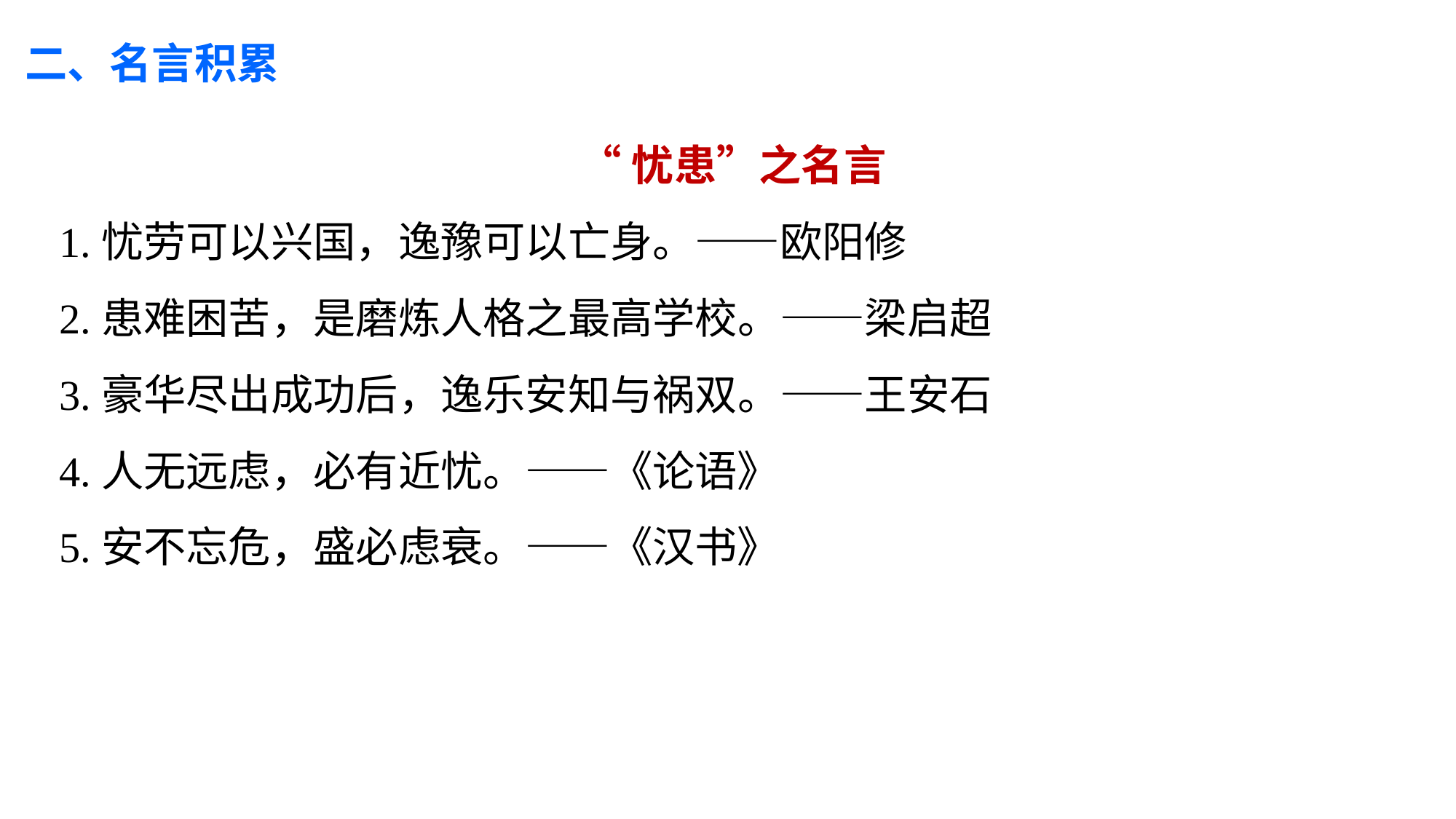

二、名言积累
 “忧患”之名言
1.忧劳可以兴国，逸豫可以亡身。——欧阳修
2.患难困苦，是磨炼人格之最高学校。——梁启超
3.豪华尽出成功后，逸乐安知与祸双。——王安石
4.人无远虑，必有近忧。——《论语》
5.安不忘危，盛必虑衰。——《汉书》